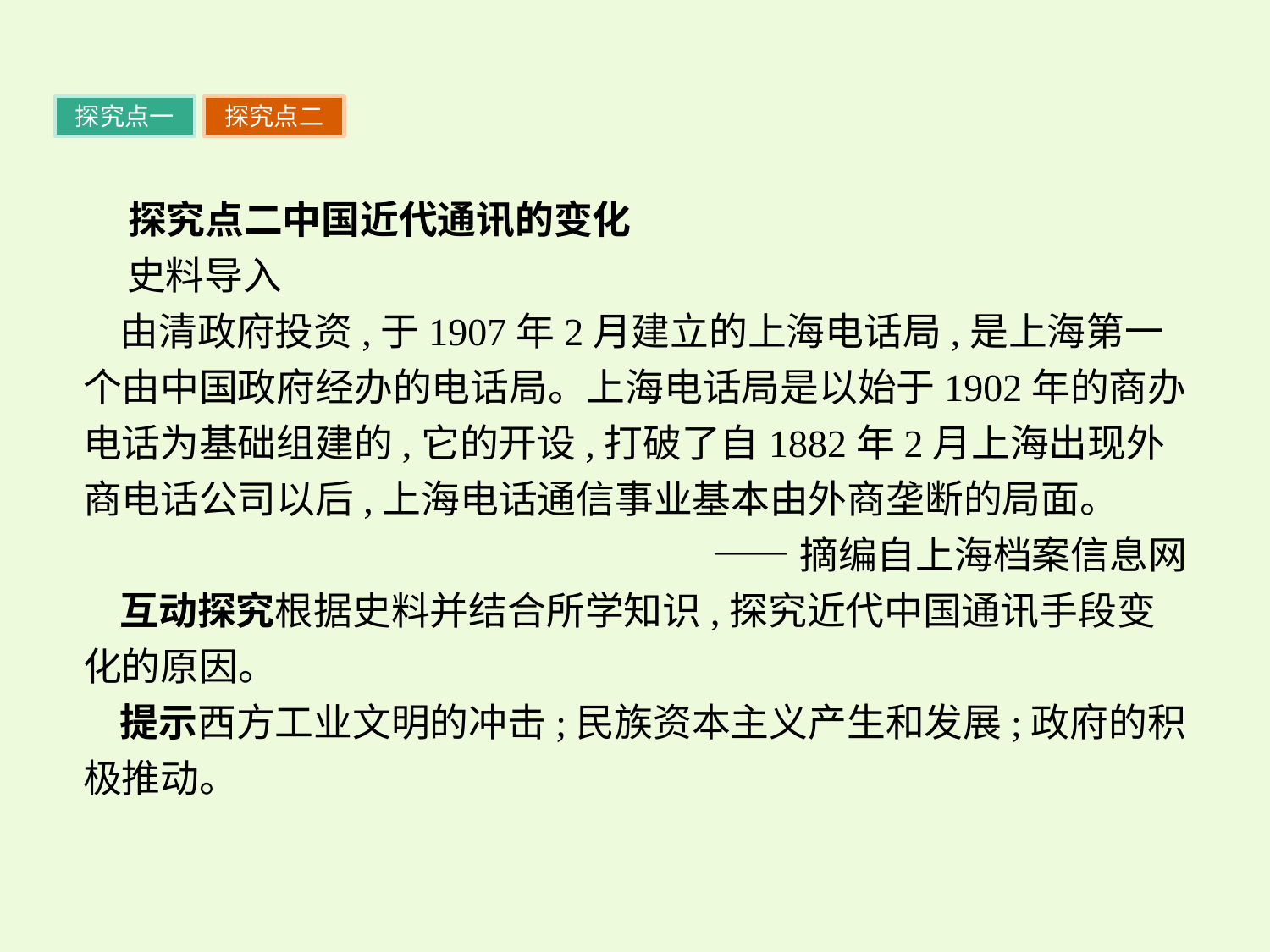

探究点一
探究点二
    探究点二中国近代通讯的变化
    史料导入
由清政府投资,于1907年2月建立的上海电话局,是上海第一个由中国政府经办的电话局。上海电话局是以始于1902年的商办电话为基础组建的,它的开设,打破了自1882年2月上海出现外商电话公司以后,上海电话通信事业基本由外商垄断的局面。
——摘编自上海档案信息网
互动探究根据史料并结合所学知识,探究近代中国通讯手段变化的原因。
提示西方工业文明的冲击;民族资本主义产生和发展;政府的积极推动。